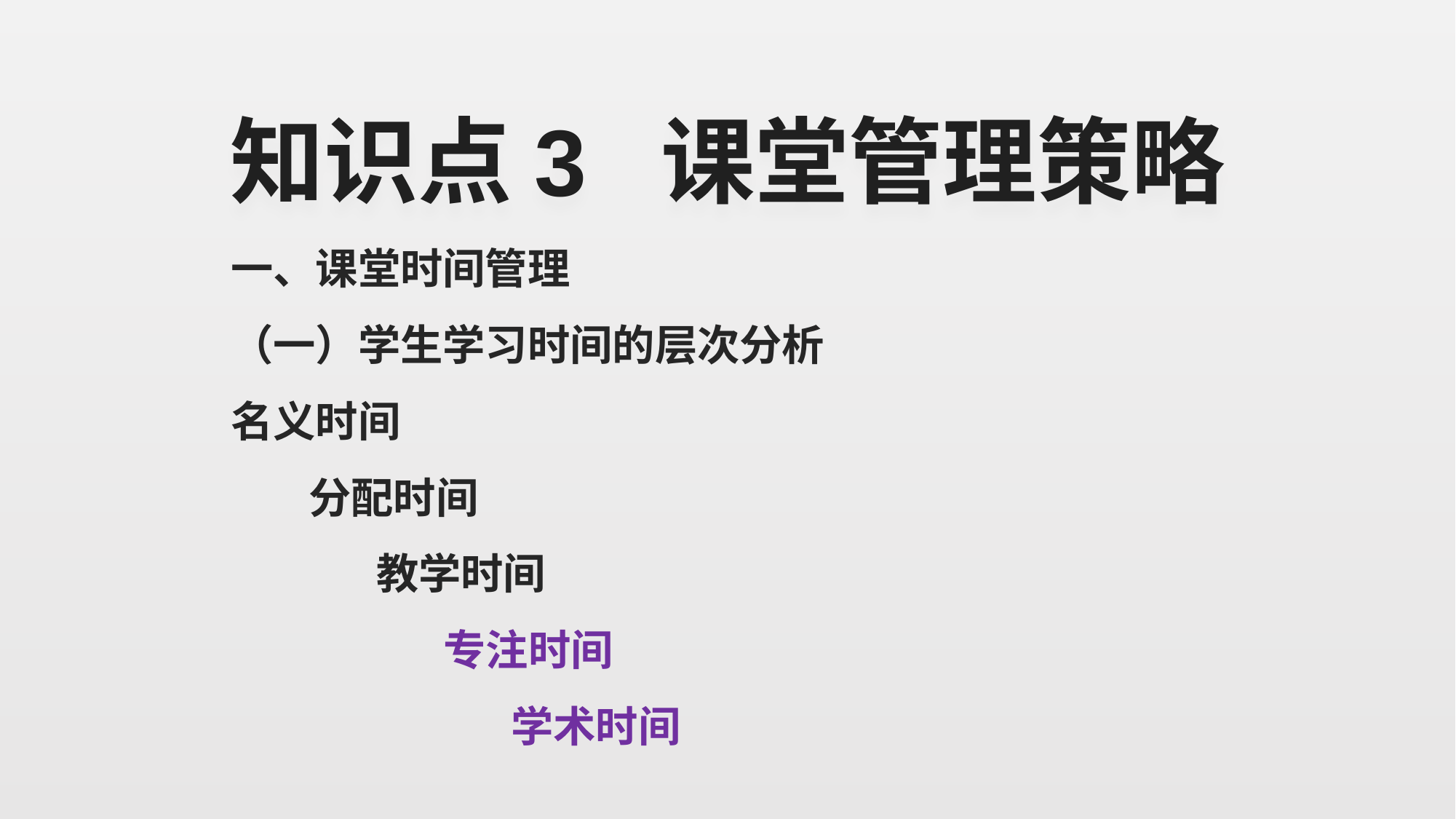

# 知识点3  课堂管理策略
一、课堂时间管理
（一）学生学习时间的层次分析
名义时间
       分配时间
              教学时间
                     专注时间
                            学术时间